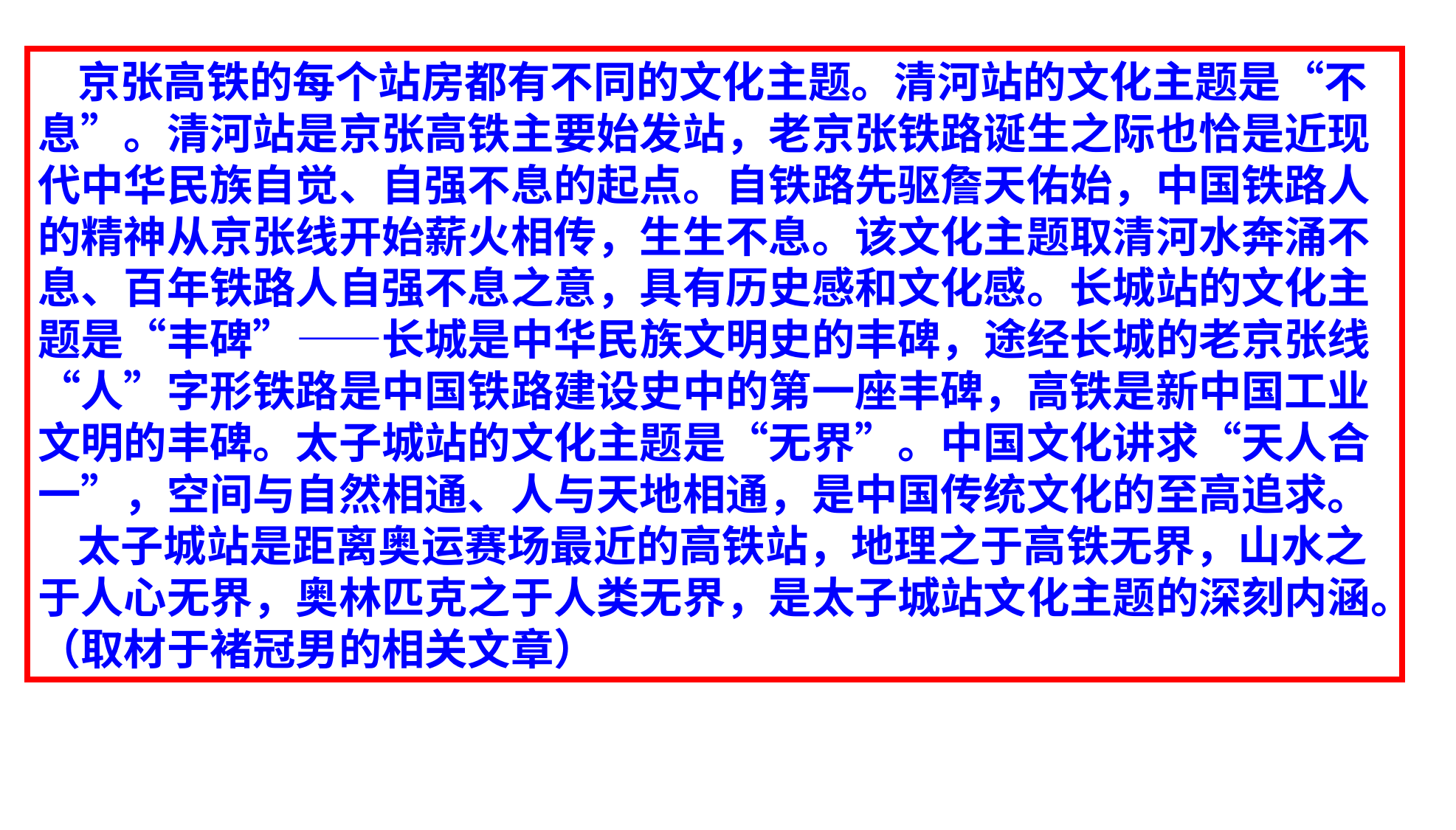

京张高铁的每个站房都有不同的文化主题。清河站的文化主题是“不息”。清河站是京张高铁主要始发站，老京张铁路诞生之际也恰是近现代中华民族自觉、自强不息的起点。自铁路先驱詹天佑始，中国铁路人的精神从京张线开始薪火相传，生生不息。该文化主题取清河水奔涌不息、百年铁路人自强不息之意，具有历史感和文化感。长城站的文化主题是“丰碑”——长城是中华民族文明史的丰碑，途经长城的老京张线“人”字形铁路是中国铁路建设史中的第一座丰碑，高铁是新中国工业文明的丰碑。太子城站的文化主题是“无界”。中国文化讲求“天人合一”，空间与自然相通、人与天地相通，是中国传统文化的至高追求。
   太子城站是距离奥运赛场最近的高铁站，地理之于高铁无界，山水之于人心无界，奥林匹克之于人类无界，是太子城站文化主题的深刻内涵。
（取材于褚冠男的相关文章）